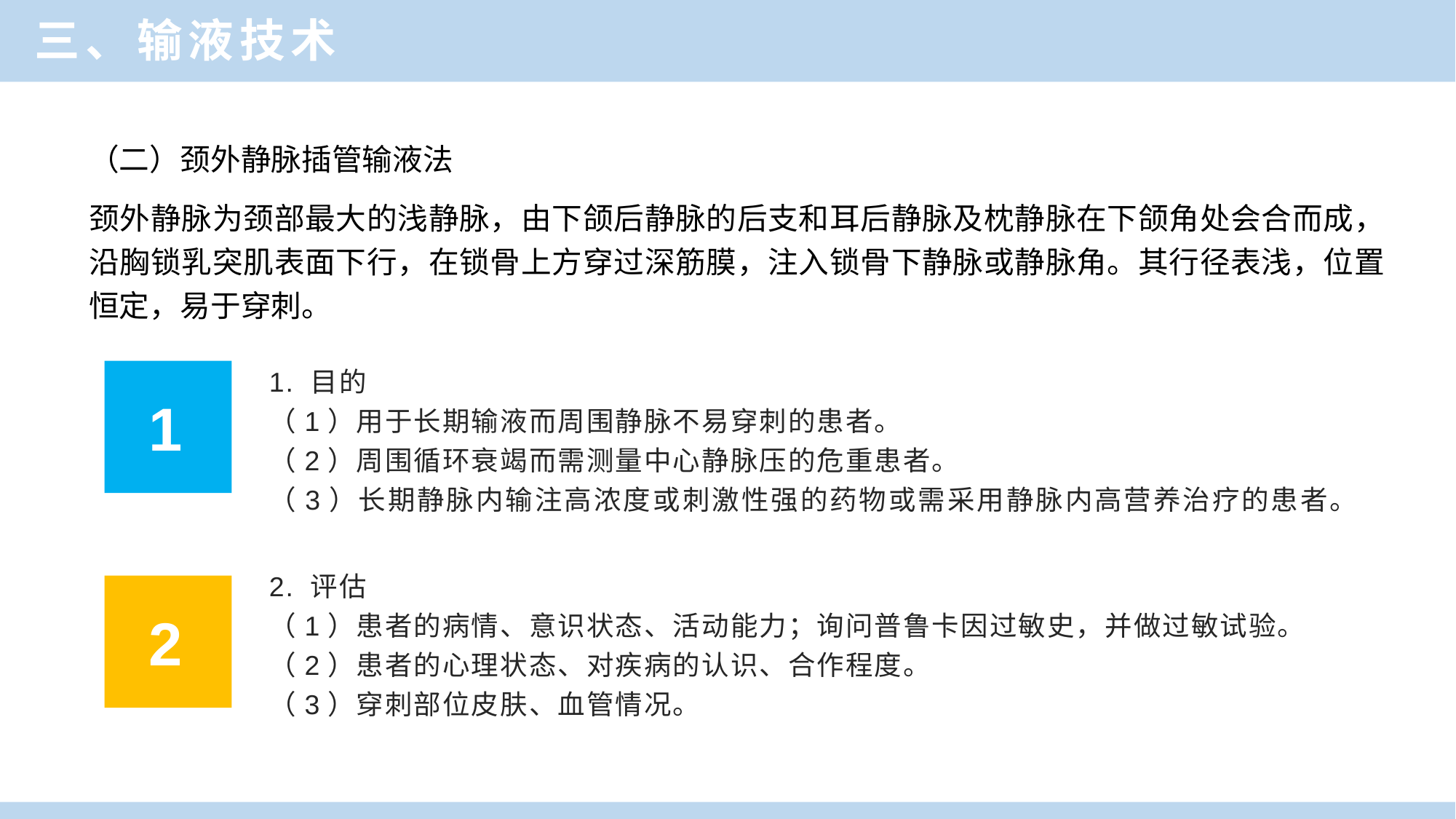

三、输液技术
（二）颈外静脉插管输液法
颈外静脉为颈部最大的浅静脉，由下颌后静脉的后支和耳后静脉及枕静脉在下颌角处会合而成，沿胸锁乳突肌表面下行，在锁骨上方穿过深筋膜，注入锁骨下静脉或静脉角。其行径表浅，位置恒定，易于穿刺。
1. 目的
（1）用于长期输液而周围静脉不易穿刺的患者。
（2）周围循环衰竭而需测量中心静脉压的危重患者。
（3）长期静脉内输注高浓度或刺激性强的药物或需采用静脉内高营养治疗的患者。

1

2. 评估
（1）患者的病情、意识状态、活动能力；询问普鲁卡因过敏史，并做过敏试验。
（2）患者的心理状态、对疾病的认识、合作程度。
（3）穿刺部位皮肤、血管情况。
2